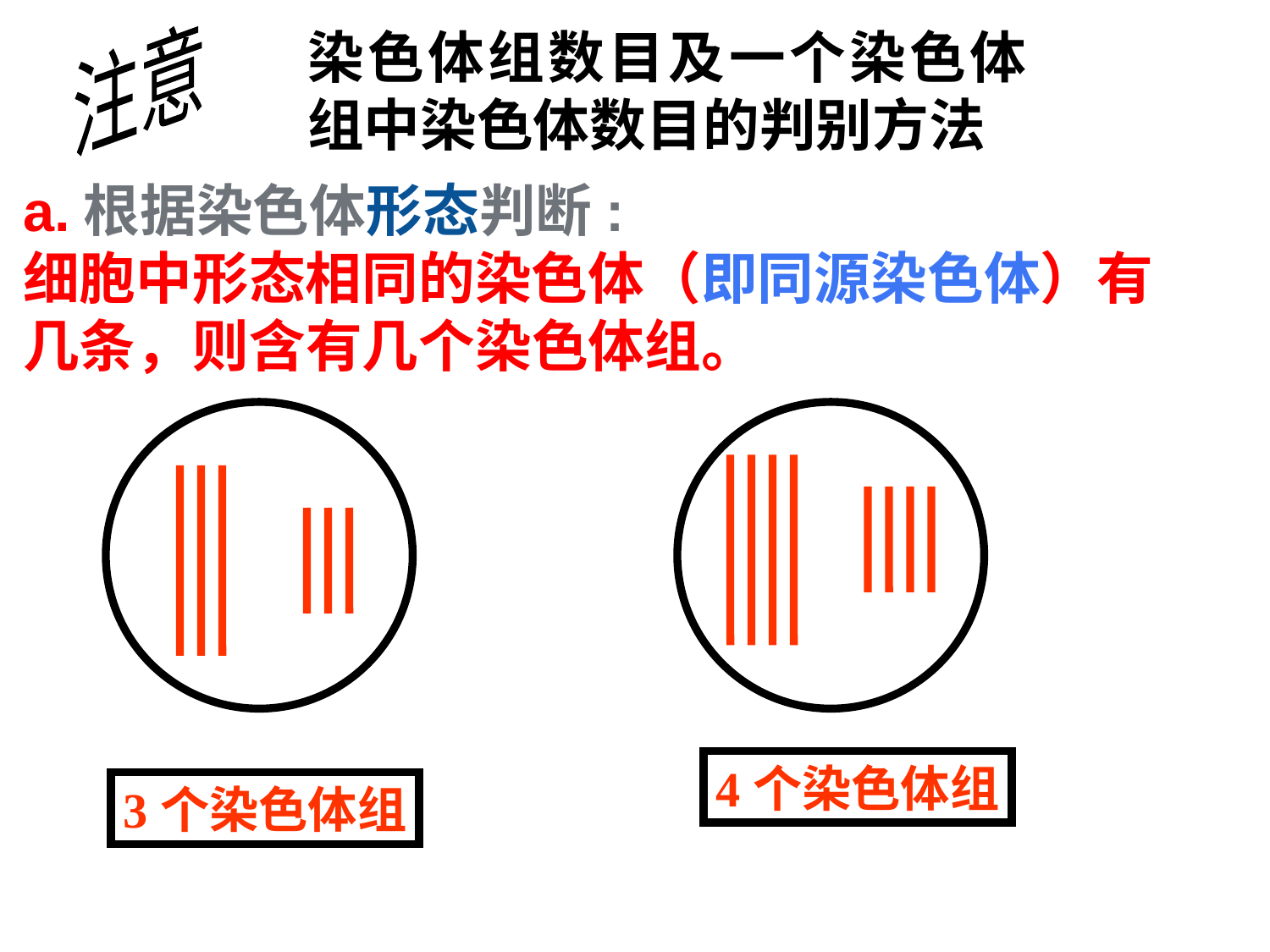

注意
染色体组数目及一个染色体组中染色体数目的判别方法
a.根据染色体形态判断:
细胞中形态相同的染色体（即同源染色体）有几条，则含有几个染色体组。

4个染色体组
3个染色体组